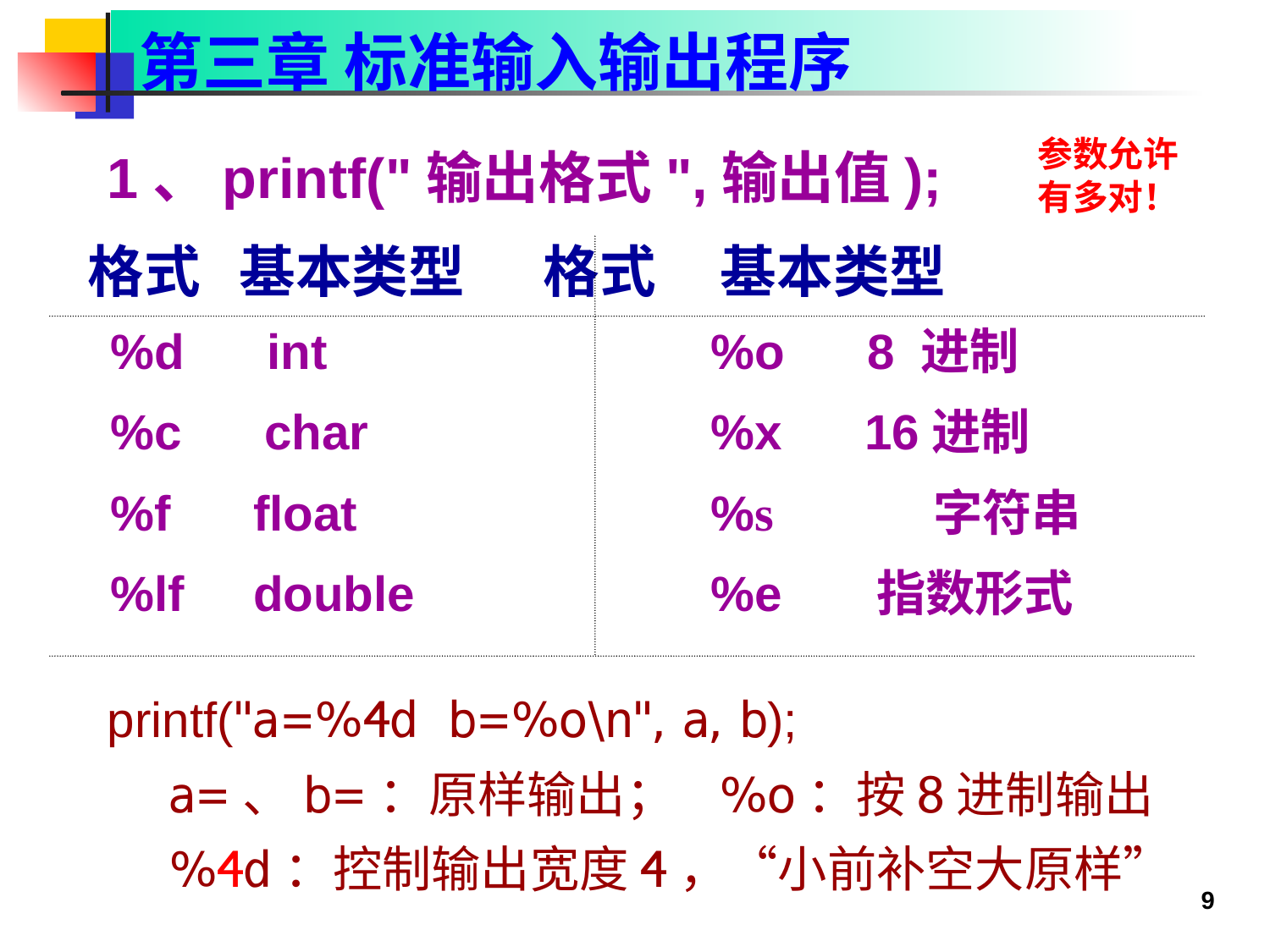

第三章 标准输入输出程序
1、printf("输出格式",输出值);
参数允许有多对！
格式   基本类型      格式     基本类型

%d      int
%c      char
%f      float
%lf     double
%o      8 进制
%x      16进制
%s            字符串
%e      指数形式

printf("a=%4d  b=%o\n", a, b);
    a=、b=：原样输出；   %o：按8进制输出
    %4d：控制输出宽度4，“小前补空大原样”
9